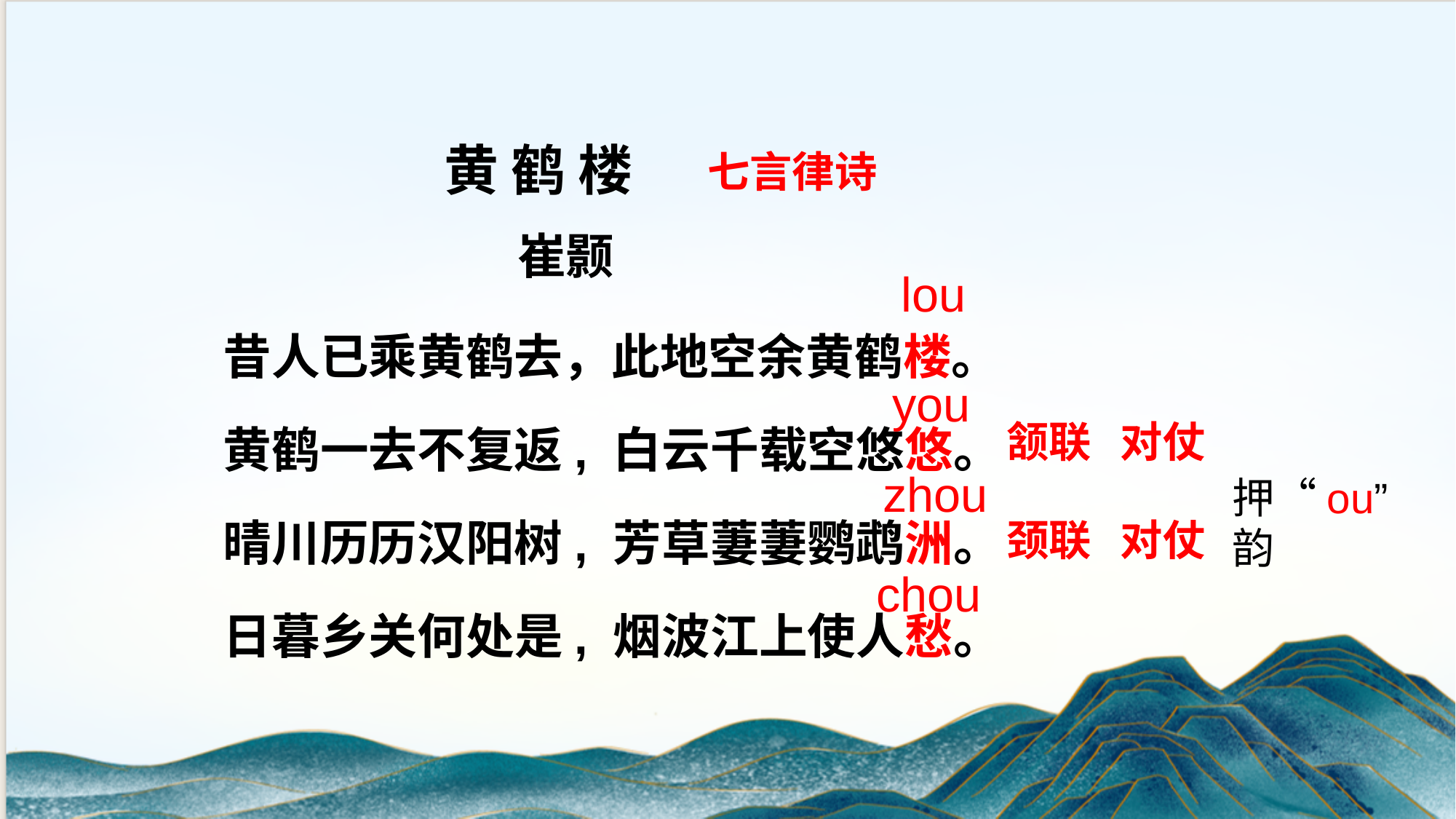

黄 鹤 楼
    崔颢
七言律诗
lou
昔人已乘黄鹤去，此地空余黄鹤楼。
黄鹤一去不复返, 白云千载空悠悠。
晴川历历汉阳树, 芳草萋萋鹦鹉洲。
日暮乡关何处是, 烟波江上使人愁。
you
颔联   对仗
zhou
押“ou”韵
颈联   对仗
chou